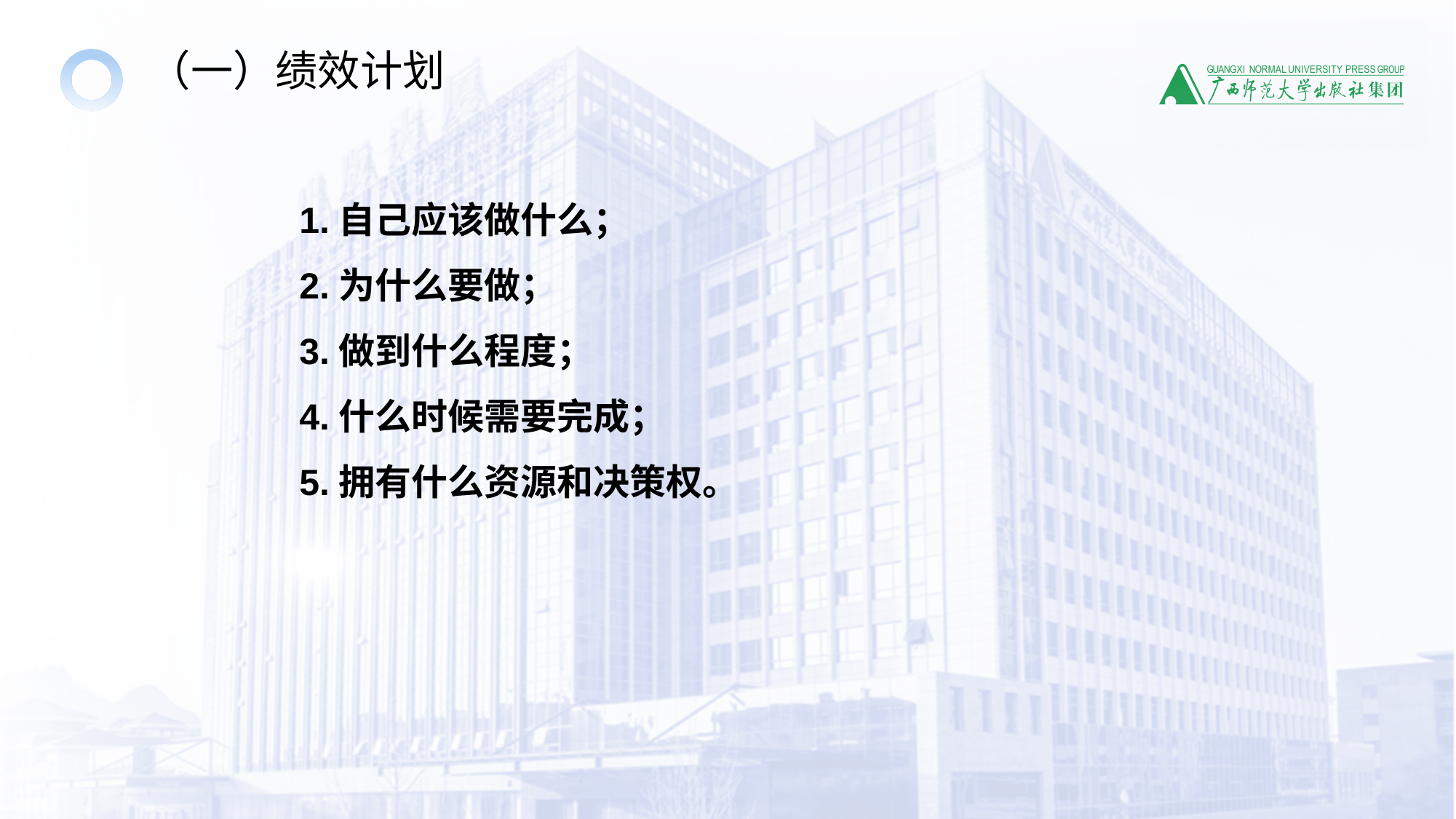

（一）绩效计划

1.自己应该做什么；
2.为什么要做；
3.做到什么程度；
4.什么时候需要完成；
5.拥有什么资源和决策权。